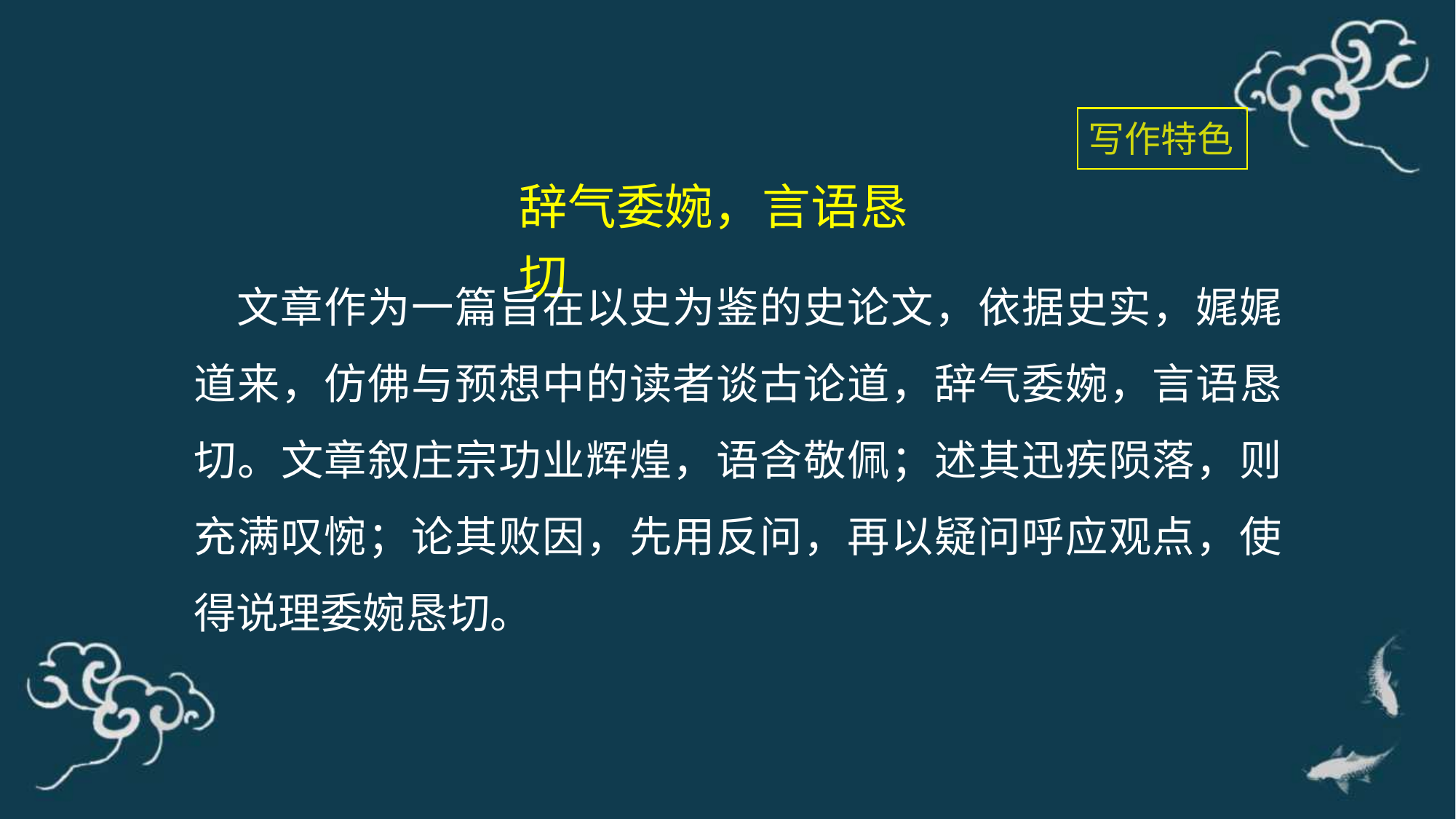

写作特色
辞气委婉，言语恳切
   文章作为一篇旨在以史为鉴的史论文，依据史实，娓娓道来，仿佛与预想中的读者谈古论道，辞气委婉，言语恳切。文章叙庄宗功业辉煌，语含敬佩；述其迅疾陨落，则充满叹惋；论其败因，先用反问，再以疑问呼应观点，使得说理委婉恳切。